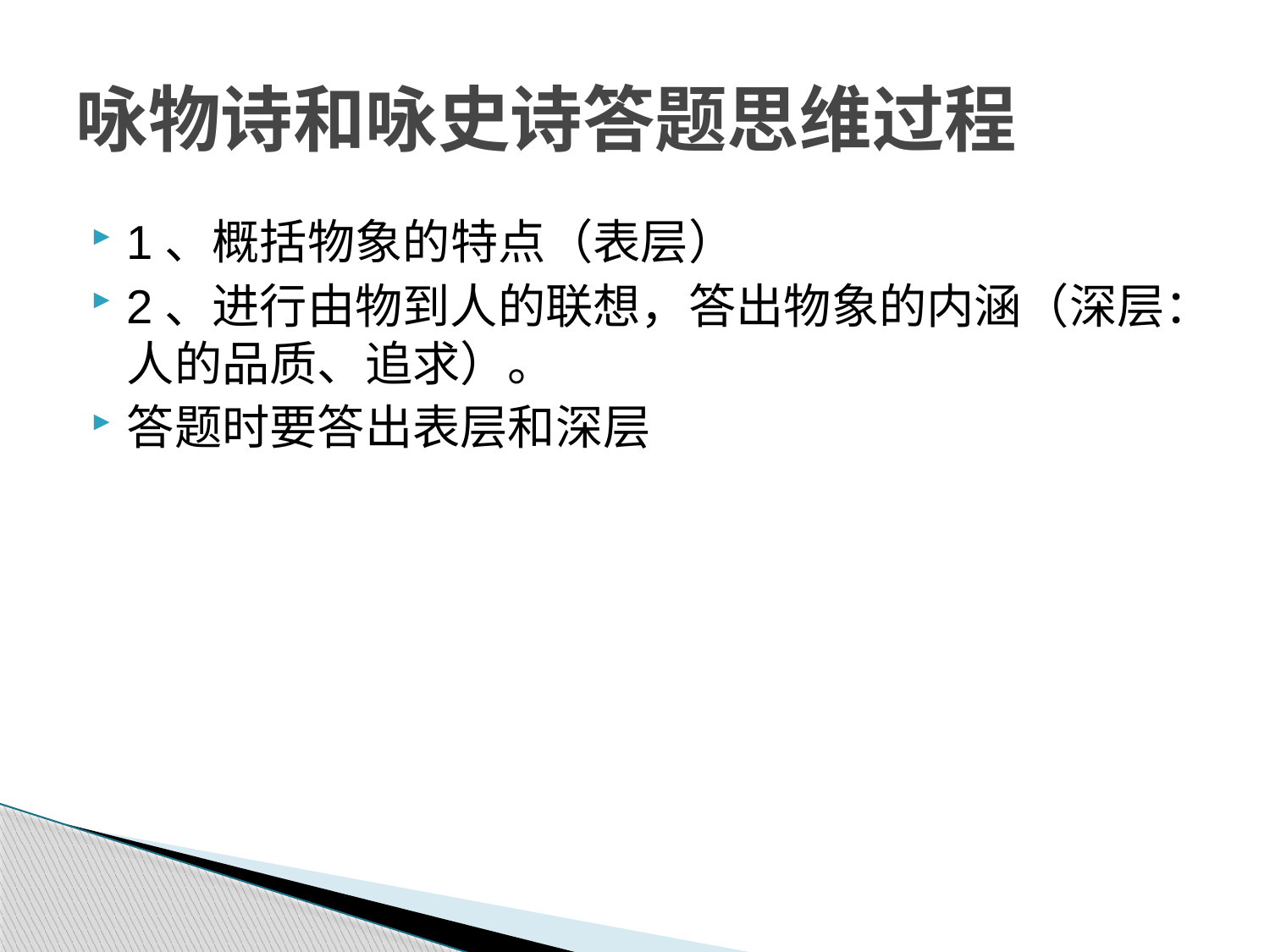

# 咏物诗和咏史诗答题思维过程
1、概括物象的特点（表层）
2、进行由物到人的联想，答出物象的内涵（深层：人的品质、追求）。
答题时要答出表层和深层